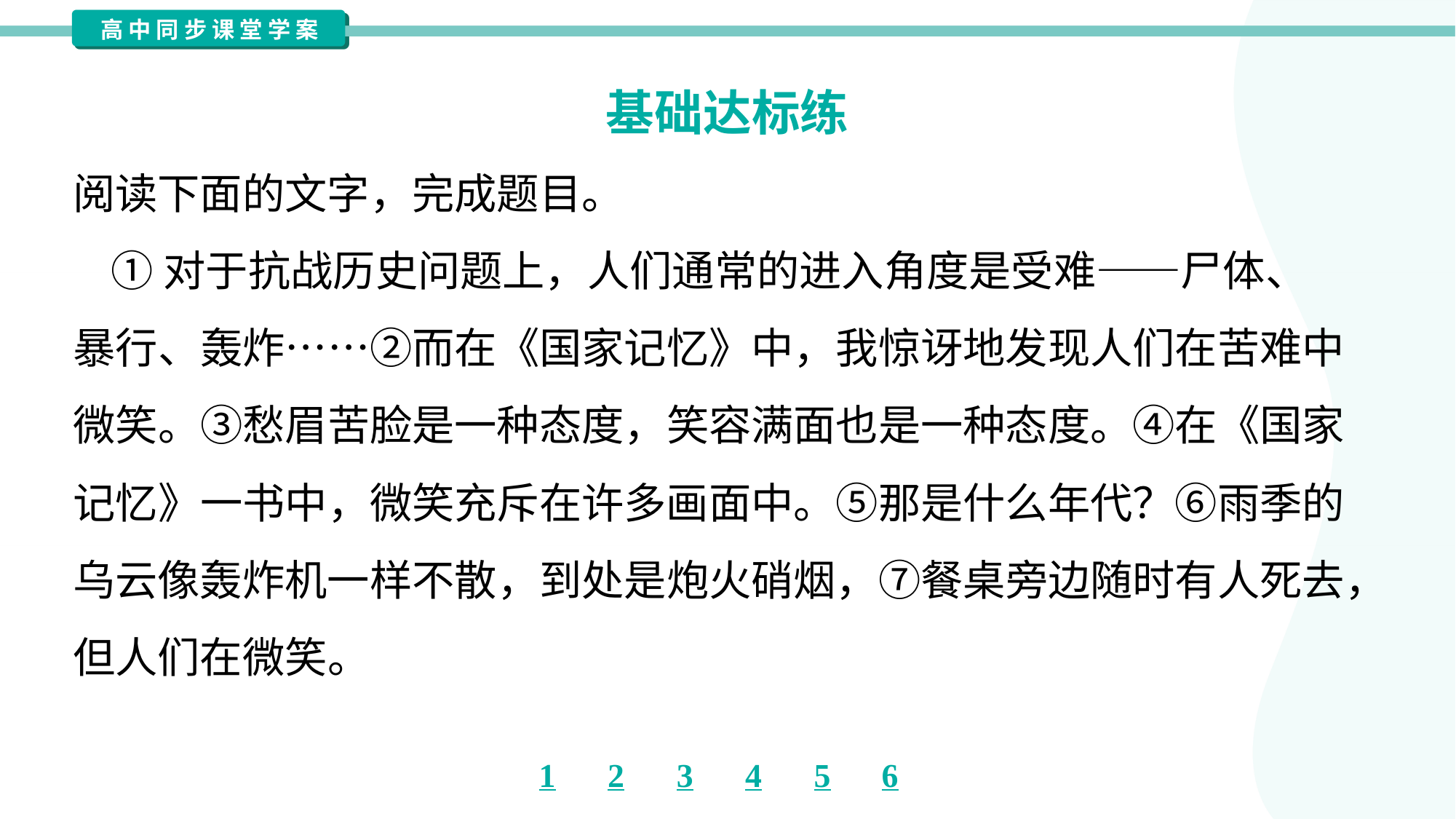

基础达标练
阅读下面的文字，完成题目。
    ①对于抗战历史问题上，人们通常的进入角度是受难——尸体、
暴行、轰炸……②而在《国家记忆》中，我惊讶地发现人们在苦难中
微笑。③愁眉苦脸是一种态度，笑容满面也是一种态度。④在《国家
记忆》一书中，微笑充斥在许多画面中。⑤那是什么年代？⑥雨季的
乌云像轰炸机一样不散，到处是炮火硝烟，⑦餐桌旁边随时有人死去，
但人们在微笑。